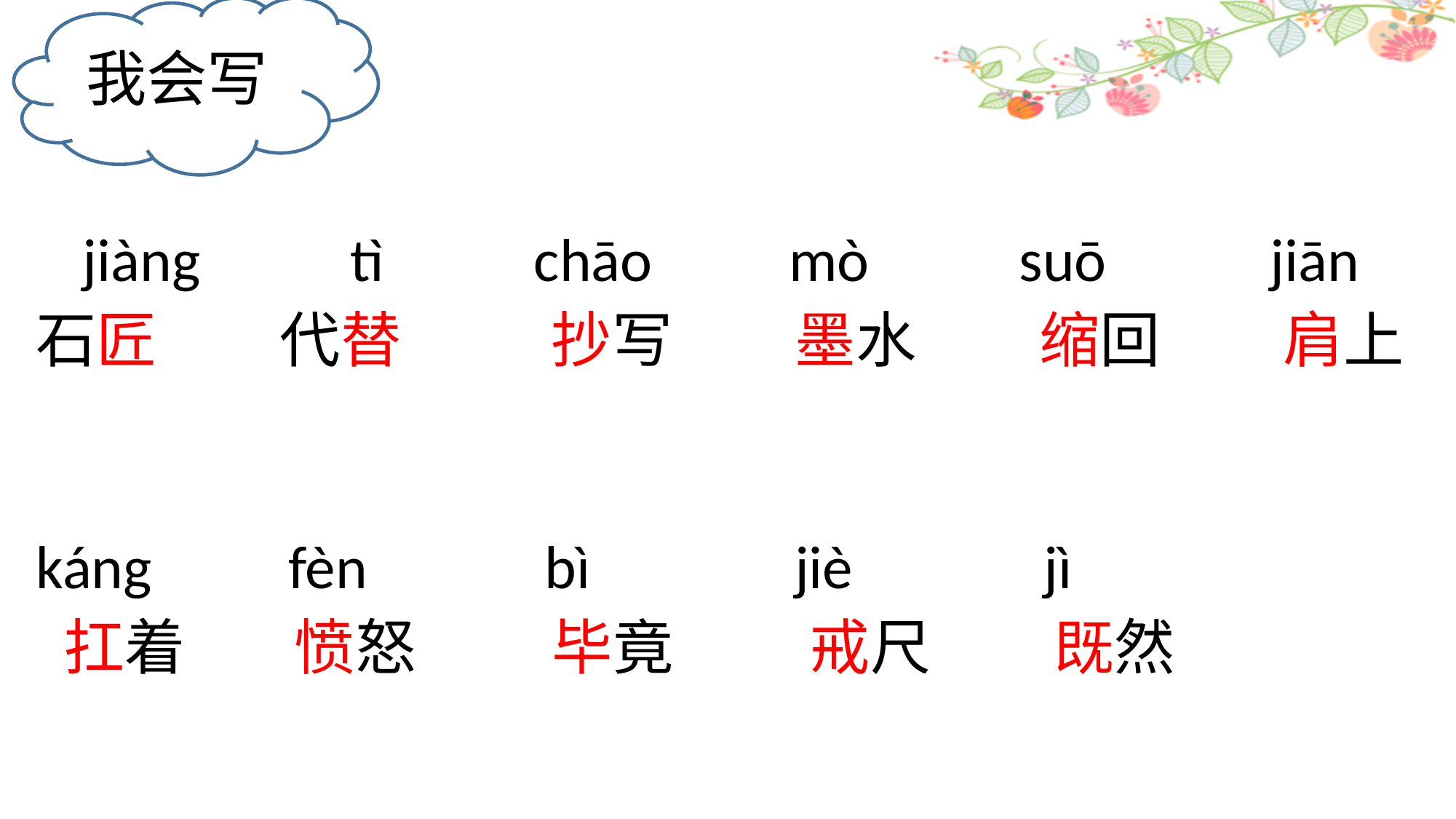

我会写
    jiàng           tì           chāo          mò           suō            jiān
石匠         代替           抄写         墨水         缩回         肩上

káng          fèn             bì               jiè              jì
 扛着        愤怒          毕竟          戒尺         既然